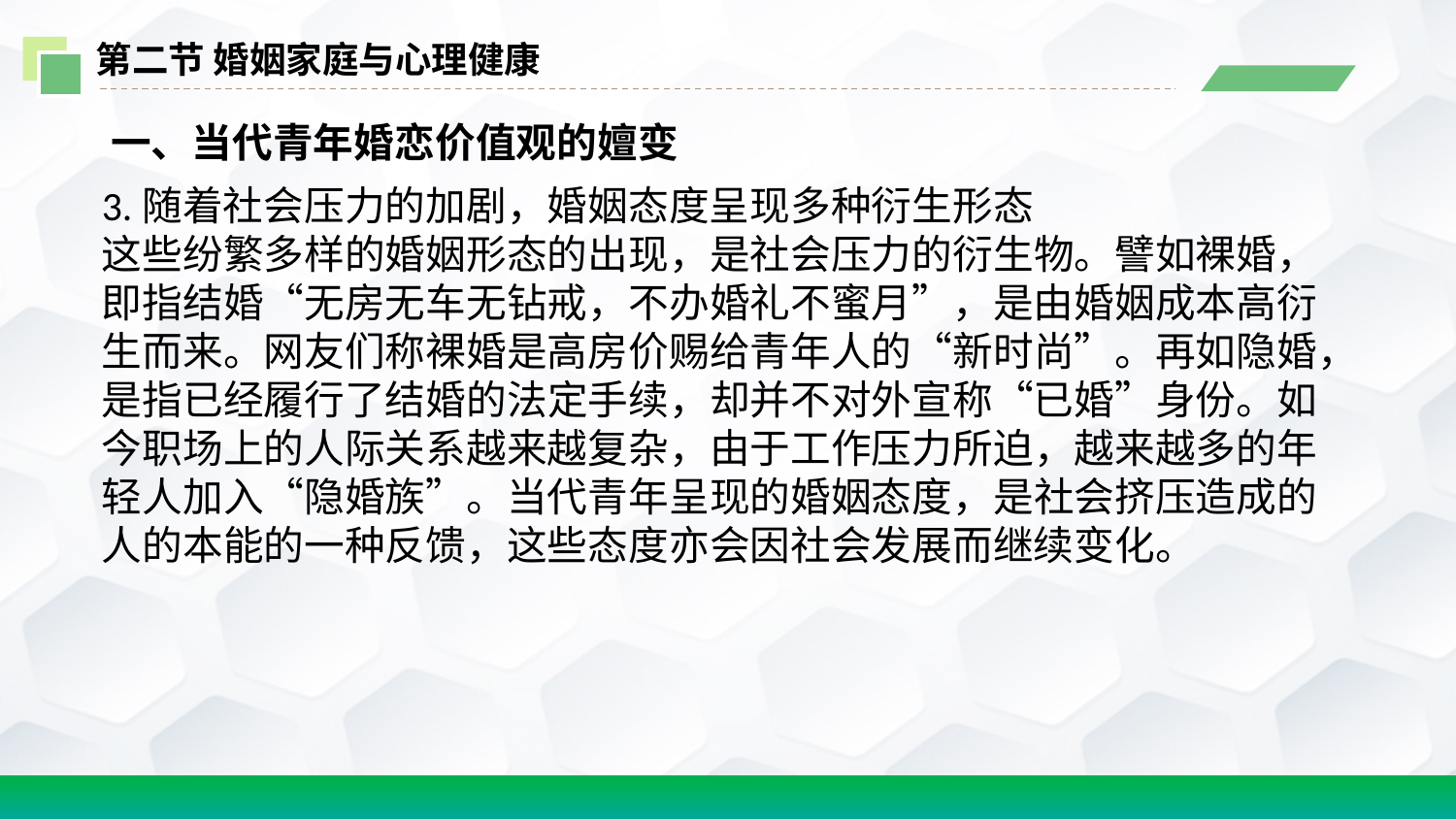

第二节 婚姻家庭与心理健康
 一、当代青年婚恋价值观的嬗变
3.随着社会压力的加剧，婚姻态度呈现多种衍生形态
这些纷繁多样的婚姻形态的出现，是社会压力的衍生物。譬如裸婚，即指结婚“无房无车无钻戒，不办婚礼不蜜月”，是由婚姻成本高衍生而来。网友们称裸婚是高房价赐给青年人的“新时尚”。再如隐婚，是指已经履行了结婚的法定手续，却并不对外宣称“已婚”身份。如今职场上的人际关系越来越复杂，由于工作压力所迫，越来越多的年轻人加入“隐婚族”。当代青年呈现的婚姻态度，是社会挤压造成的人的本能的一种反馈，这些态度亦会因社会发展而继续变化。